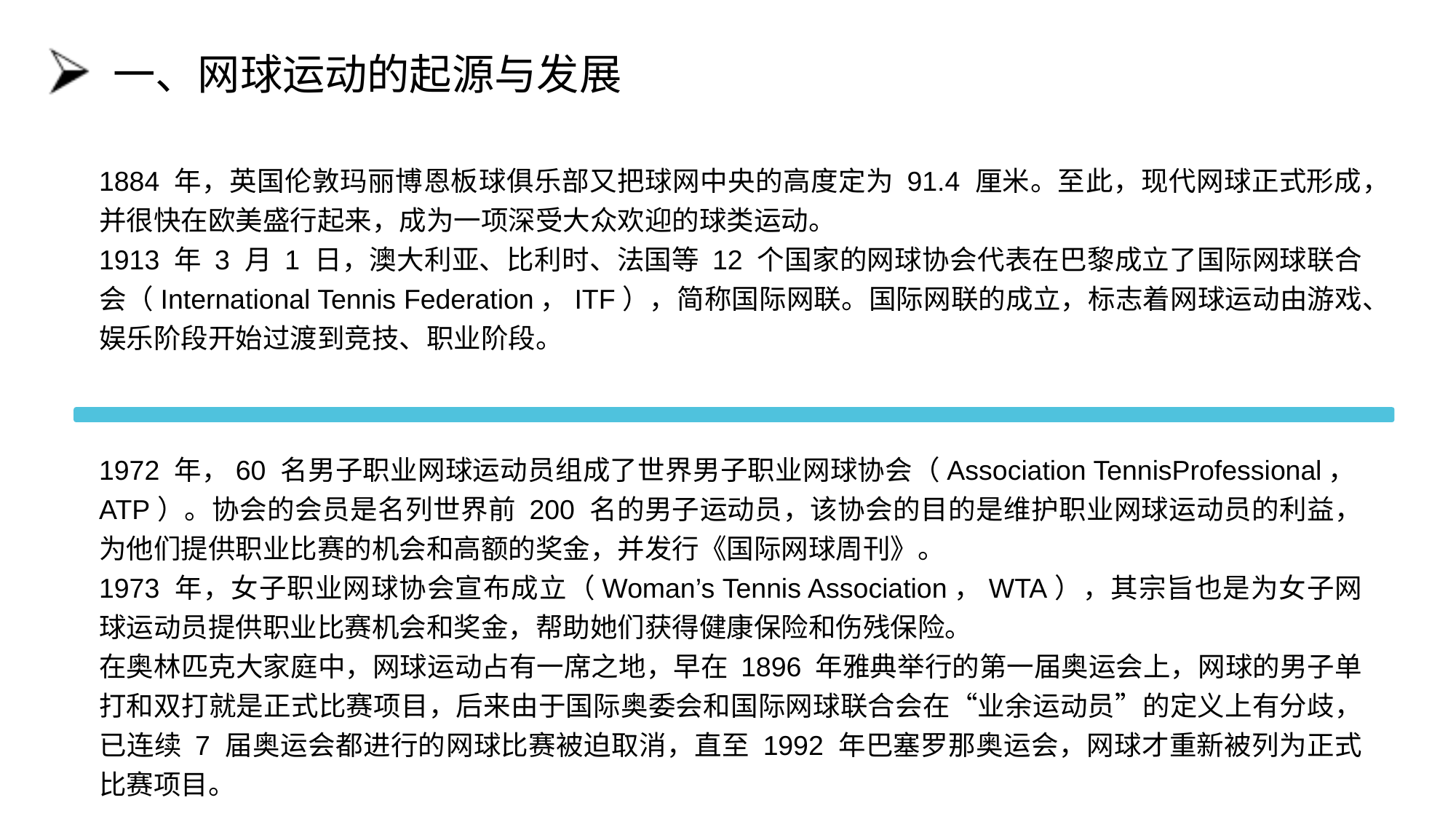

# 一、网球运动的起源与发展
1884 年，英国伦敦玛丽博恩板球俱乐部又把球网中央的高度定为 91.4 厘米。至此，现代网球正式形成，并很快在欧美盛行起来，成为一项深受大众欢迎的球类运动。
1913 年 3 月 1 日，澳大利亚、比利时、法国等 12 个国家的网球协会代表在巴黎成立了国际网球联合会（International Tennis Federation，ITF），简称国际网联。国际网联的成立，标志着网球运动由游戏、娱乐阶段开始过渡到竞技、职业阶段。

1972 年，60 名男子职业网球运动员组成了世界男子职业网球协会（Association TennisProfessional，ATP）。协会的会员是名列世界前 200 名的男子运动员，该协会的目的是维护职业网球运动员的利益，为他们提供职业比赛的机会和高额的奖金，并发行《国际网球周刊》。
1973 年，女子职业网球协会宣布成立（Woman’s Tennis Association，WTA），其宗旨也是为女子网球运动员提供职业比赛机会和奖金，帮助她们获得健康保险和伤残保险。
在奥林匹克大家庭中，网球运动占有一席之地，早在 1896 年雅典举行的第一届奥运会上，网球的男子单打和双打就是正式比赛项目，后来由于国际奥委会和国际网球联合会在“业余运动员”的定义上有分歧，已连续 7 届奥运会都进行的网球比赛被迫取消，直至 1992 年巴塞罗那奥运会，网球才重新被列为正式比赛项目。